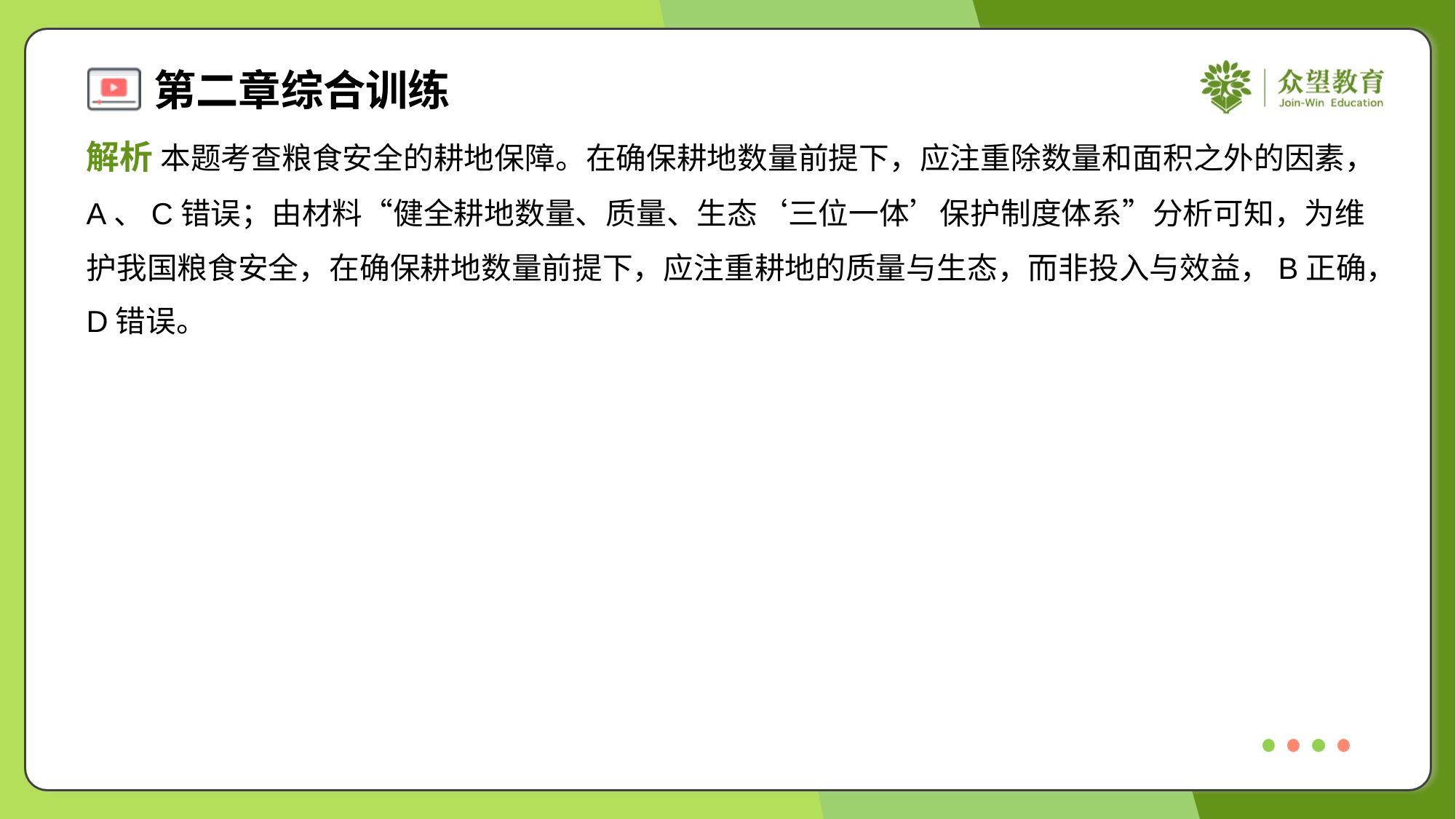

解析 本题考查粮食安全的耕地保障。在确保耕地数量前提下，应注重除数量和面积之外的因素，
A、C错误；由材料“健全耕地数量、质量、生态‘三位一体’保护制度体系”分析可知，为维
护我国粮食安全，在确保耕地数量前提下，应注重耕地的质量与生态，而非投入与效益，B正确，
D错误。